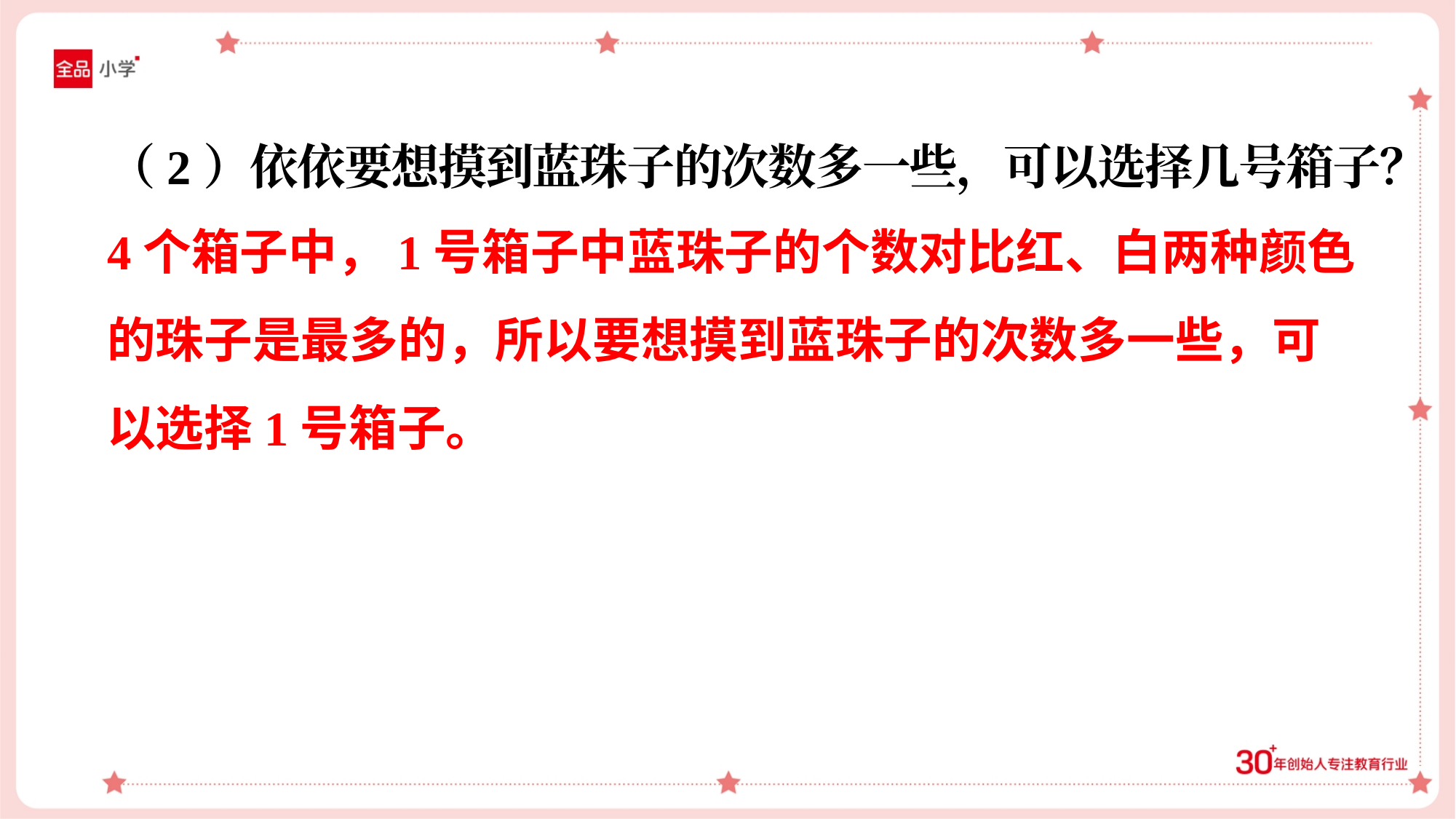

（2）依依要想摸到蓝珠子的次数多一些，可以选择几号箱子？
4个箱子中，1号箱子中蓝珠子的个数对比红、白两种颜色
的珠子是最多的，所以要想摸到蓝珠子的次数多一些，可
以选择1号箱子。